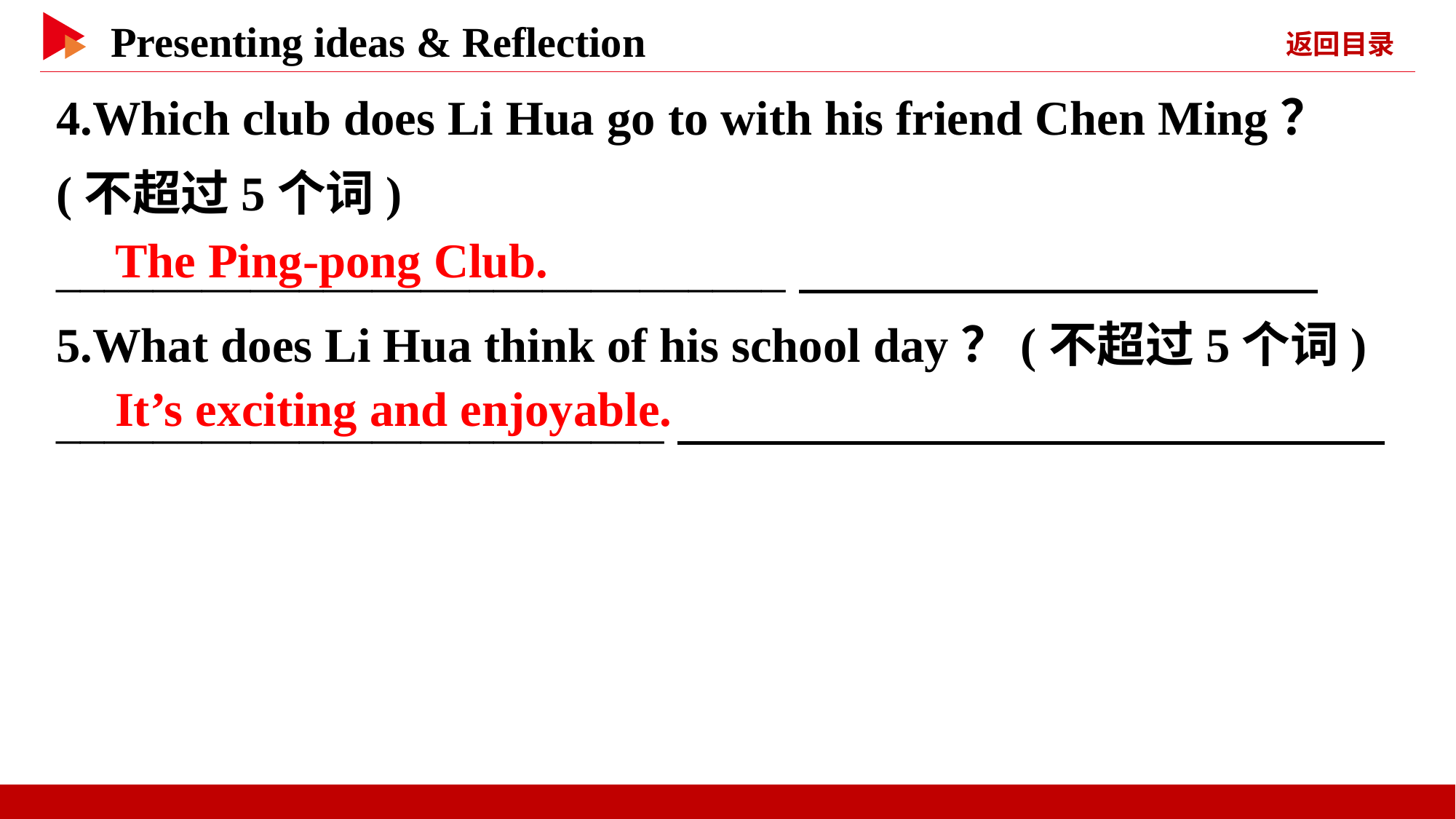

4.Which club does Li Hua go to with his friend Chen Ming？(不超过5个词)
______________________________
5.What does Li Hua think of his school day？(不超过5个词)
_________________________
　The Ping-pong Club.
　It’s exciting and enjoyable.